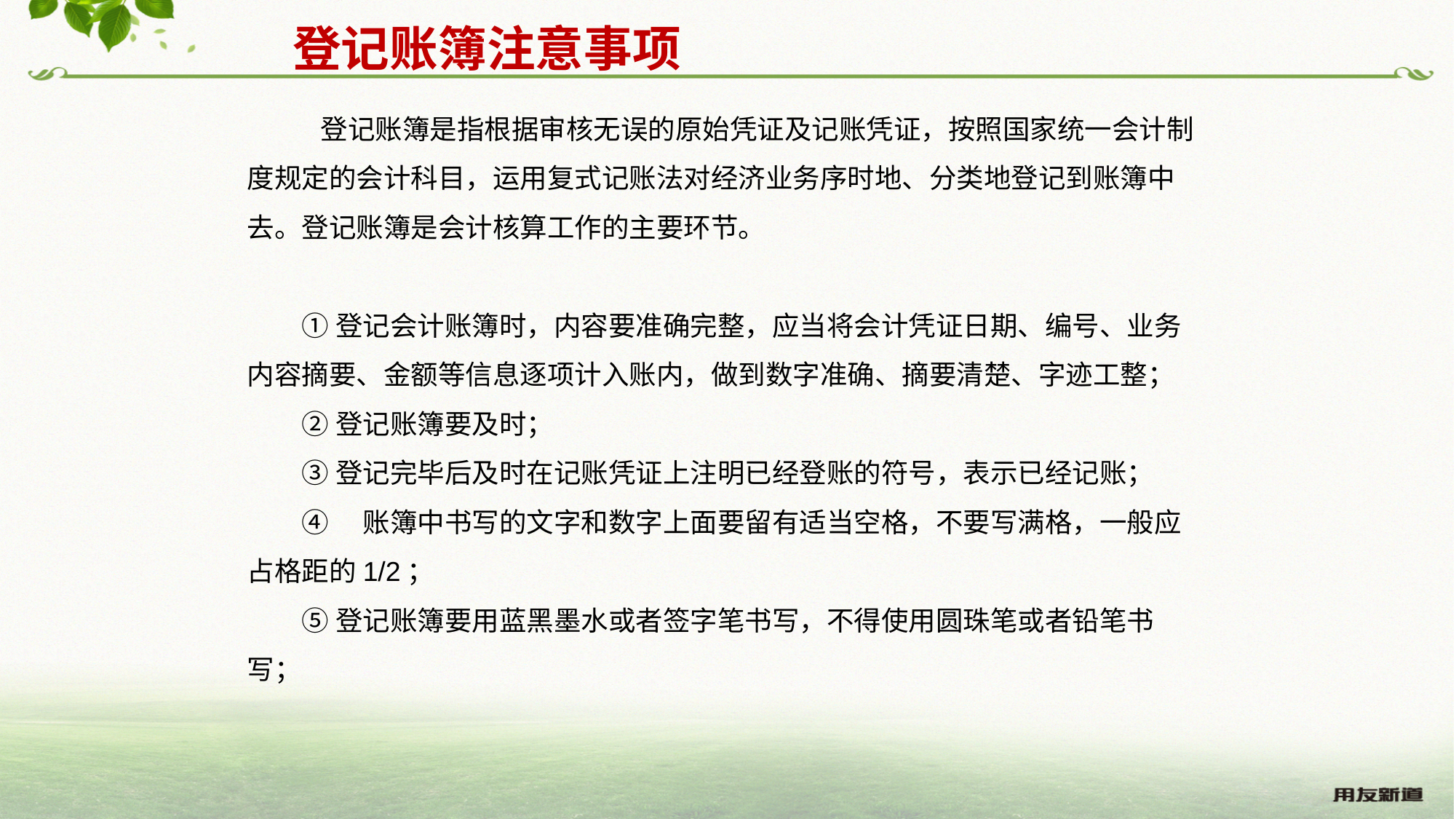

登记账簿注意事项
  登记账簿是指根据审核无误的原始凭证及记账凭证，按照国家统一会计制度规定的会计科目，运用复式记账法对经济业务序时地、分类地登记到账簿中去。登记账簿是会计核算工作的主要环节。

①登记会计账簿时，内容要准确完整，应当将会计凭证日期、编号、业务内容摘要、金额等信息逐项计入账内，做到数字准确、摘要清楚、字迹工整；
②登记账簿要及时；
③登记完毕后及时在记账凭证上注明已经登账的符号，表示已经记账；
④　账簿中书写的文字和数字上面要留有适当空格，不要写满格，一般应占格距的1/2；
⑤登记账簿要用蓝黑墨水或者签字笔书写，不得使用圆珠笔或者铅笔书写；